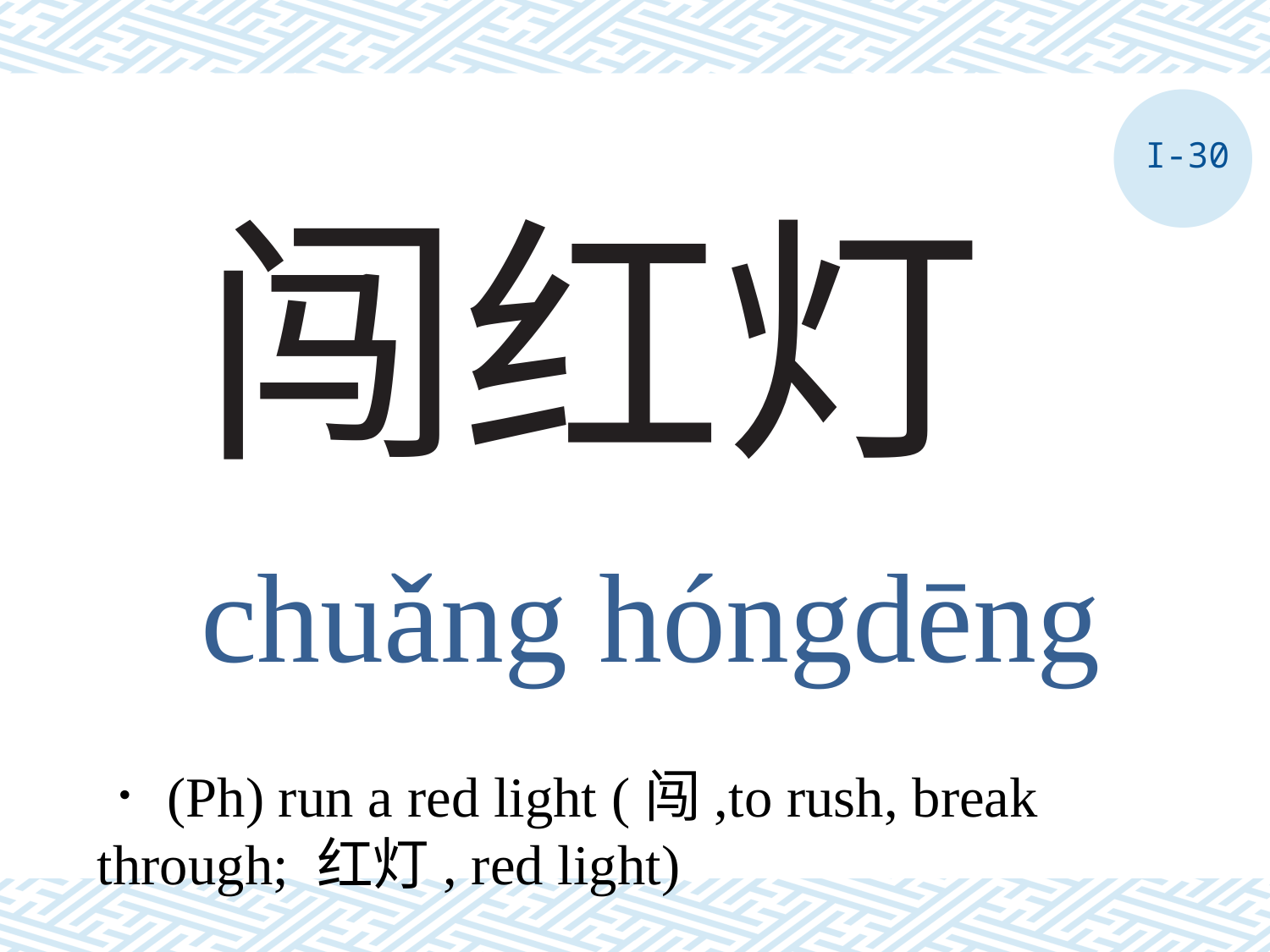

I-30

# 闯红灯
chuǎng hóngdēng
．(Ph) run a red light (闯,to rush, break through; 红灯, red light)